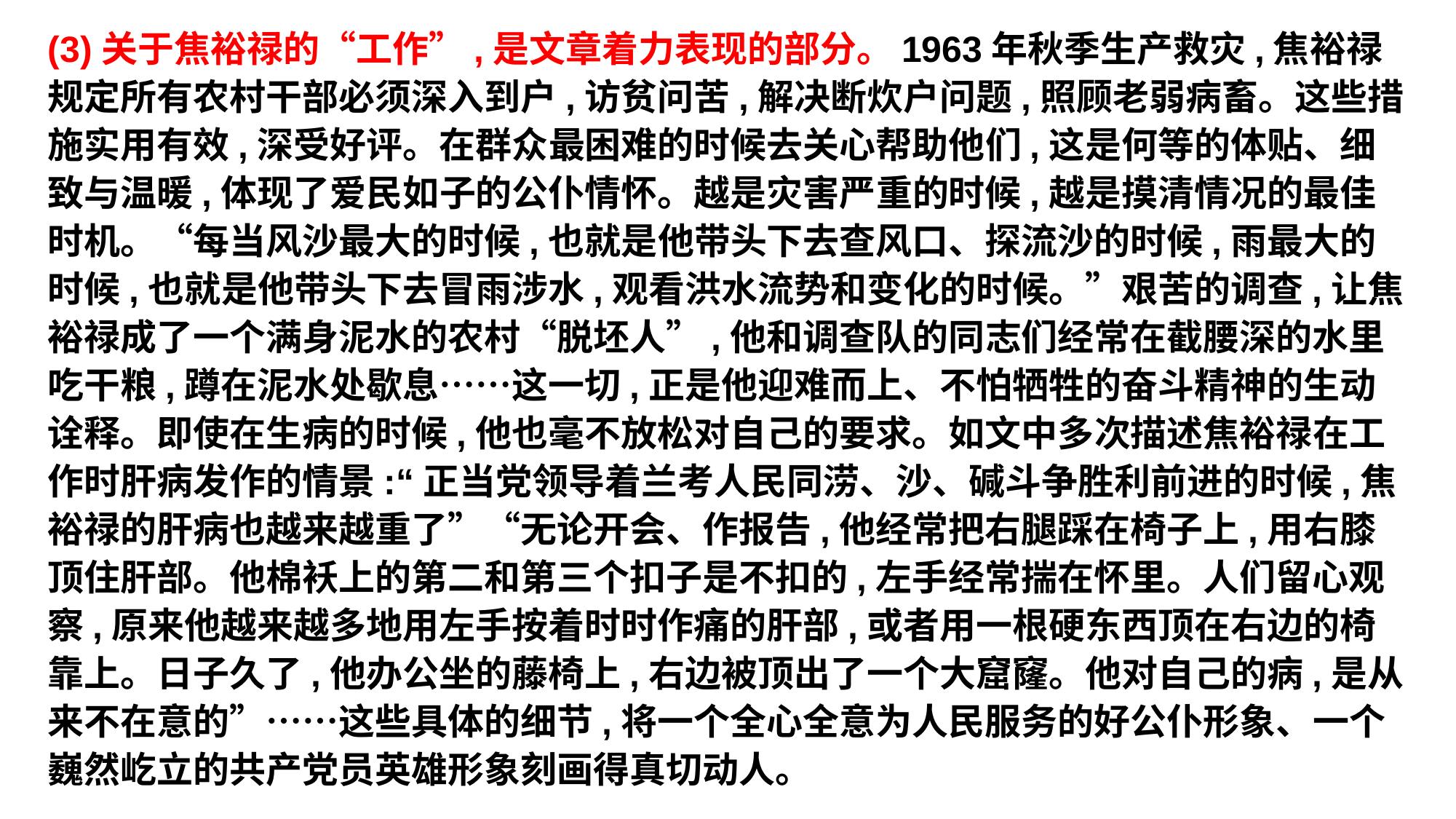

(3)关于焦裕禄的“工作”,是文章着力表现的部分。1963年秋季生产救灾,焦裕禄规定所有农村干部必须深入到户,访贫问苦,解决断炊户问题,照顾老弱病畜。这些措施实用有效,深受好评。在群众最困难的时候去关心帮助他们,这是何等的体贴、细致与温暖,体现了爱民如子的公仆情怀。越是灾害严重的时候,越是摸清情况的最佳时机。“每当风沙最大的时候,也就是他带头下去查风口、探流沙的时候,雨最大的时候,也就是他带头下去冒雨涉水,观看洪水流势和变化的时候。”艰苦的调查,让焦裕禄成了一个满身泥水的农村“脱坯人”,他和调查队的同志们经常在截腰深的水里吃干粮,蹲在泥水处歇息……这一切,正是他迎难而上、不怕牺牲的奋斗精神的生动诠释。即使在生病的时候,他也毫不放松对自己的要求。如文中多次描述焦裕禄在工作时肝病发作的情景:“正当党领导着兰考人民同涝、沙、碱斗争胜利前进的时候,焦裕禄的肝病也越来越重了”“无论开会、作报告,他经常把右腿踩在椅子上,用右膝顶住肝部。他棉袄上的第二和第三个扣子是不扣的,左手经常揣在怀里。人们留心观察,原来他越来越多地用左手按着时时作痛的肝部,或者用一根硬东西顶在右边的椅靠上。日子久了,他办公坐的藤椅上,右边被顶出了一个大窟窿。他对自己的病,是从来不在意的”……这些具体的细节,将一个全心全意为人民服务的好公仆形象、一个巍然屹立的共产党员英雄形象刻画得真切动人。